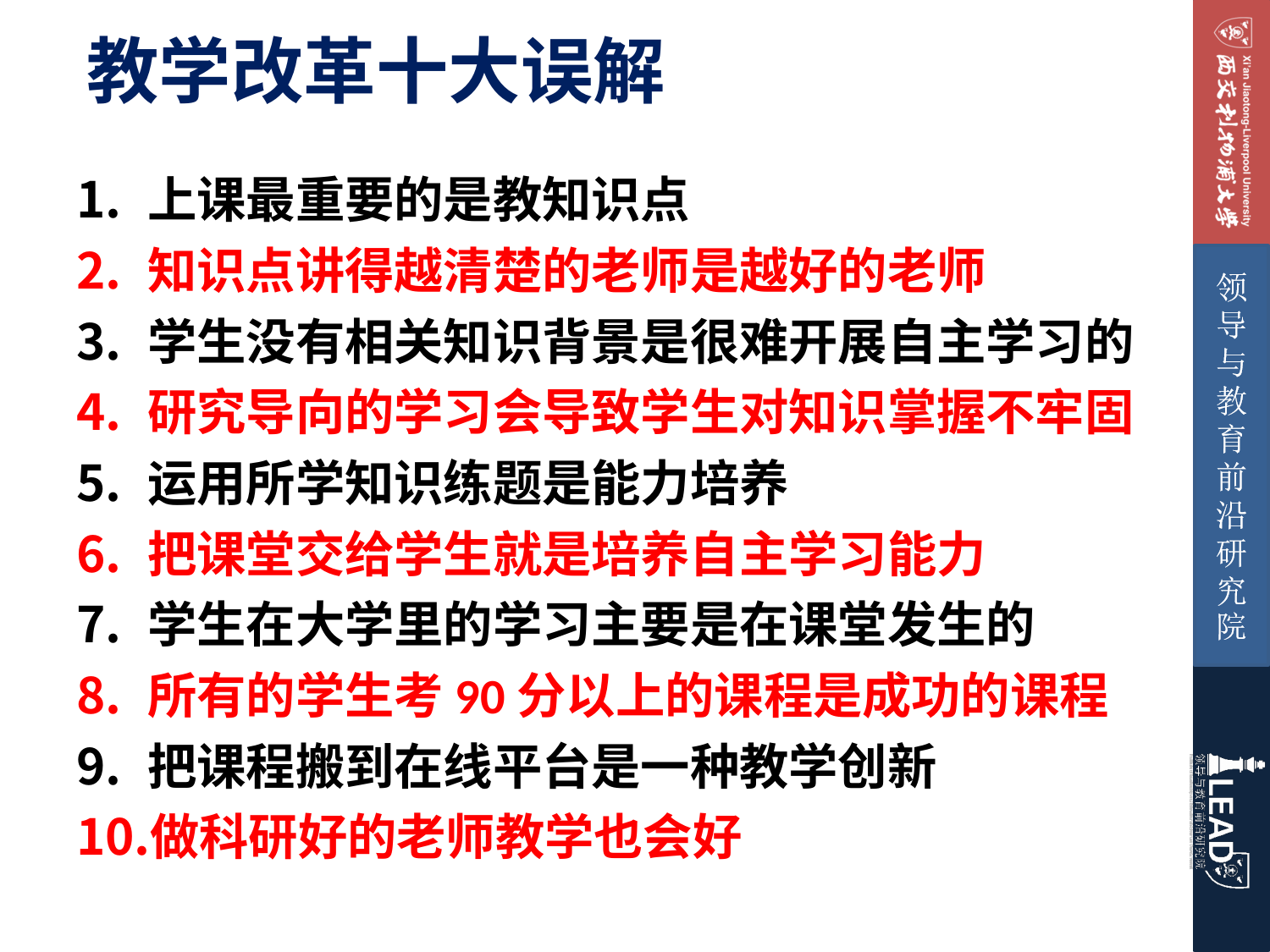

# 教学改革十大误解
上课最重要的是教知识点
知识点讲得越清楚的老师是越好的老师
学生没有相关知识背景是很难开展自主学习的
研究导向的学习会导致学生对知识掌握不牢固
运用所学知识练题是能力培养
把课堂交给学生就是培养自主学习能力
学生在大学里的学习主要是在课堂发生的
所有的学生考90分以上的课程是成功的课程
把课程搬到在线平台是一种教学创新
做科研好的老师教学也会好